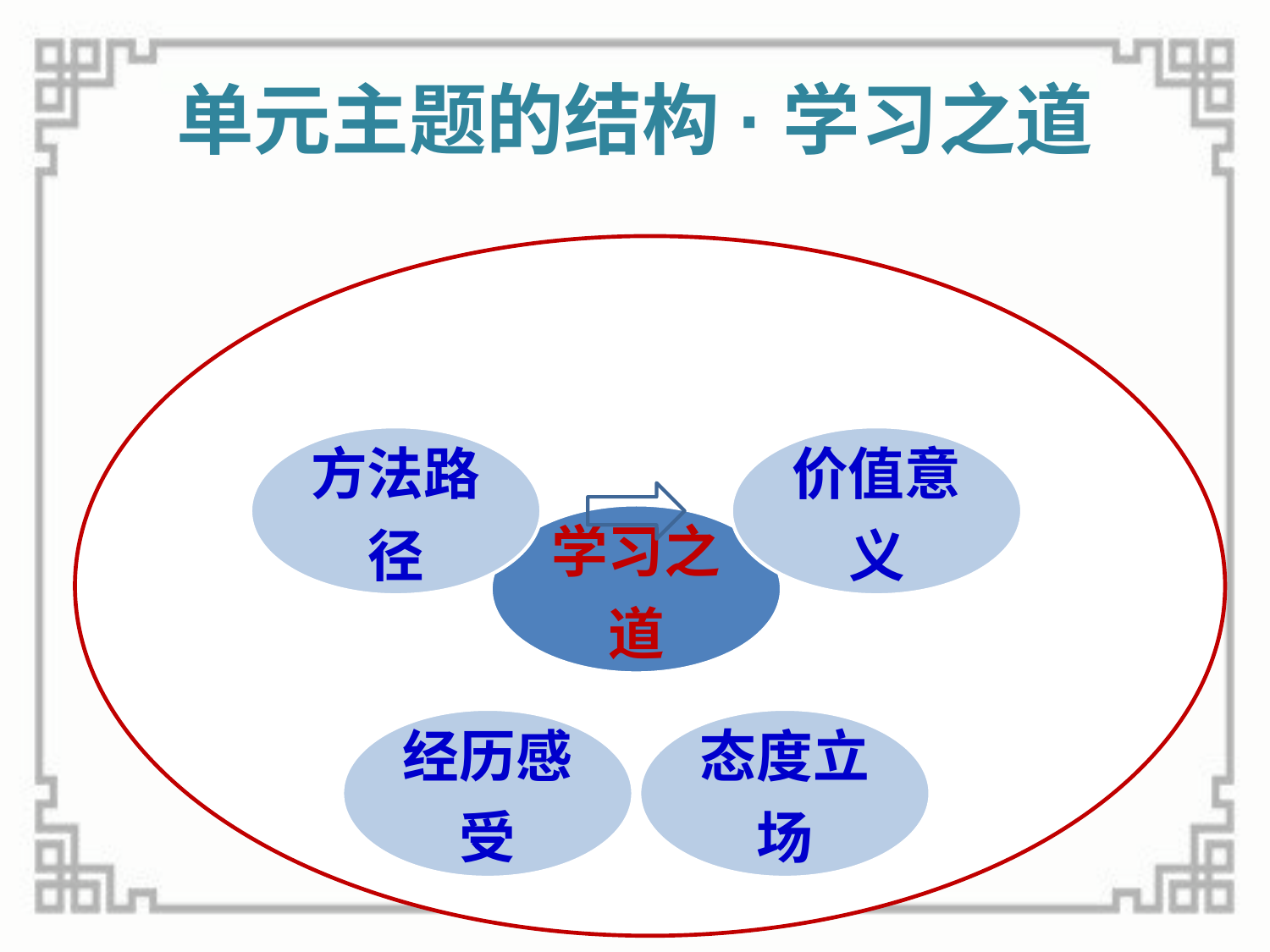

# 单元主题的结构·学习之道

学习之道
价值意义
态度立场
经历感受
方法路径